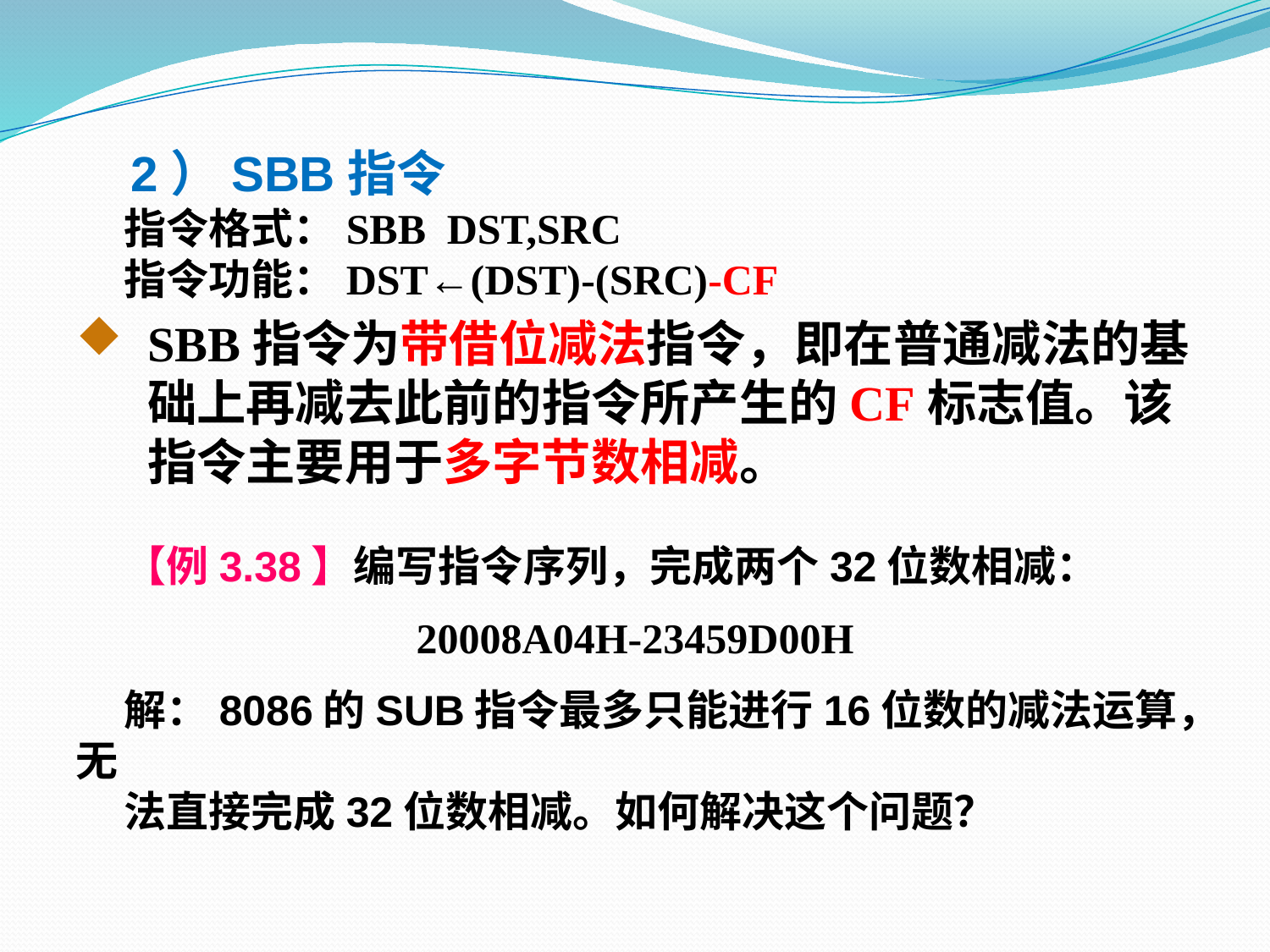

2）SBB指令
    指令格式：SBB  DST,SRC
    指令功能：DST←(DST)-(SRC)-CF
SBB指令为带借位减法指令，即在普通减法的基础上再减去此前的指令所产生的CF标志值。该指令主要用于多字节数相减。

    【例3.38】编写指令序列，完成两个32位数相减：

20008A04H-23459D00H

    解：8086的SUB指令最多只能进行16位数的减法运算，无
    法直接完成32位数相减。如何解决这个问题？